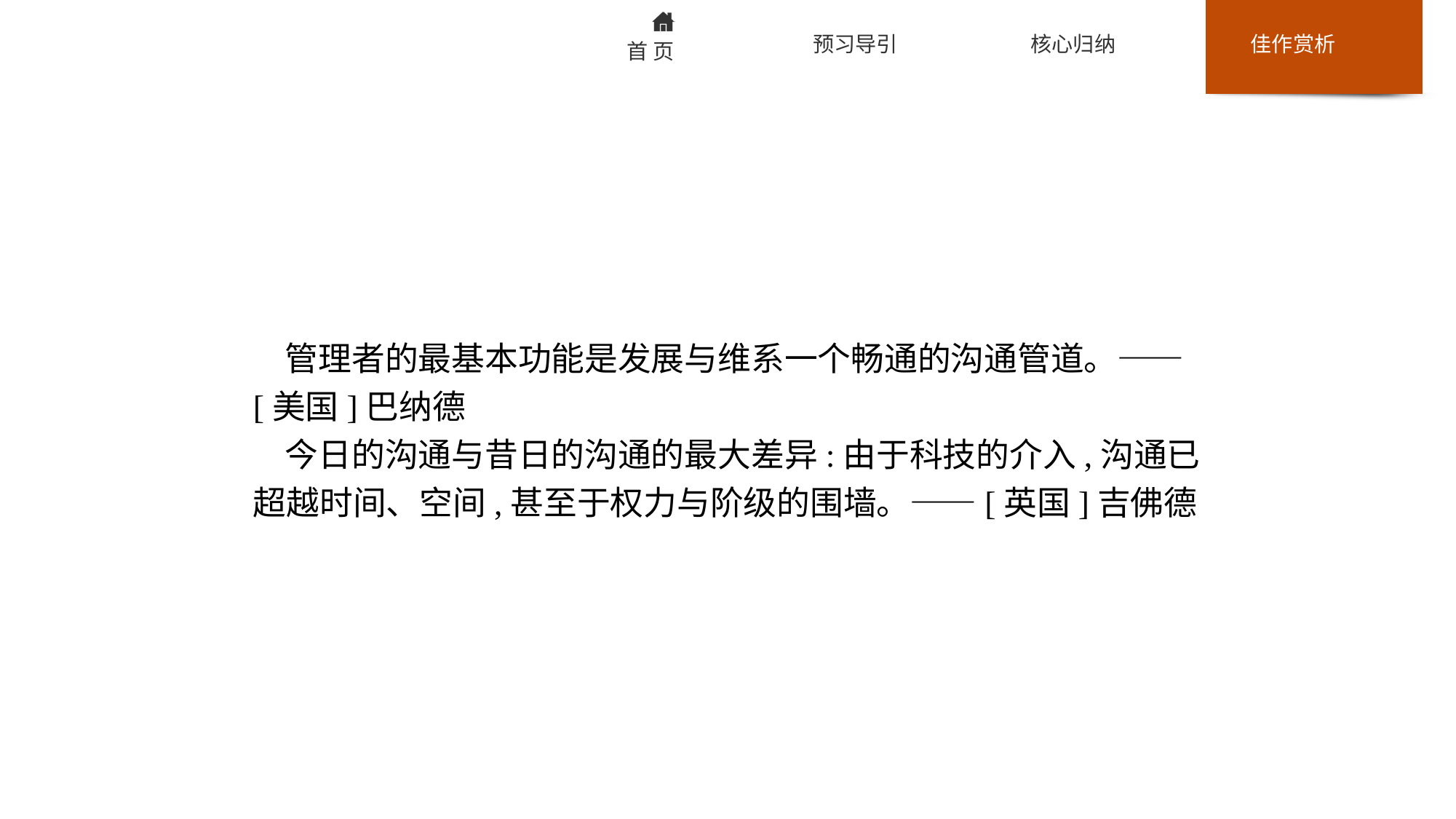

管理者的最基本功能是发展与维系一个畅通的沟通管道。——[美国]巴纳德
今日的沟通与昔日的沟通的最大差异:由于科技的介入,沟通已超越时间、空间,甚至于权力与阶级的围墙。——[英国]吉佛德